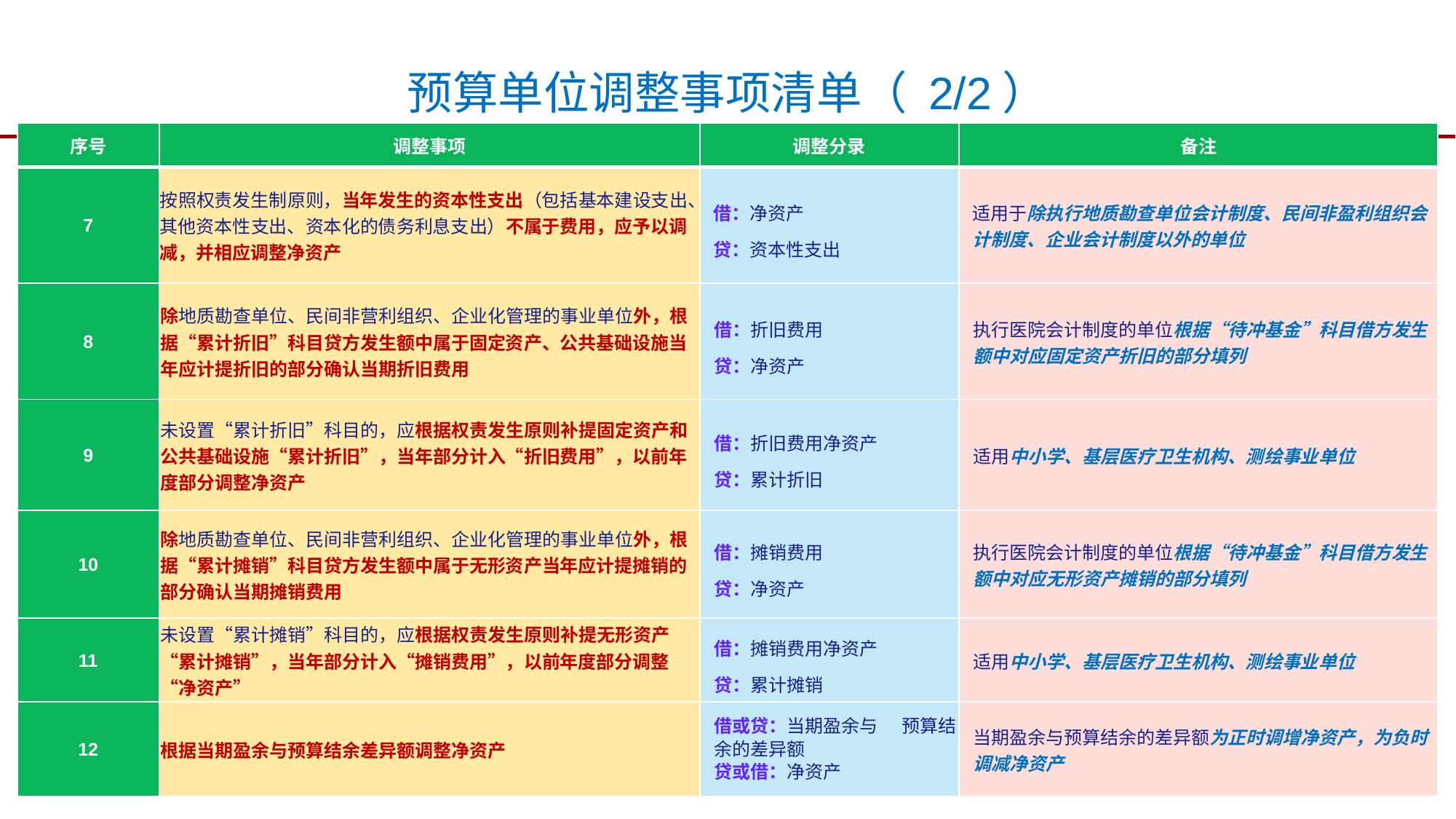

预算单位调整事项清单（ 2/2）
| 序号 | 调整事项 | 调整分录 | 备注 |
| --- | --- | --- | --- |
| 7 | 按照权责发生制原则，当年发生的资本性支出（包括基本建设支出、其他资本性支出、资本化的债务利息支出）不属于费用，应予以调减，并相应调整净资产 | 借：净资产 贷：资本性支出 | 适用于除执行地质勘查单位会计制度、民间非盈利组织会计制度、企业会计制度以外的单位 |
| 8 | 除地质勘查单位、民间非营利组织、企业化管理的事业单位外，根据“累计折旧”科目贷方发生额中属于固定资产、公共基础设施当年应计提折旧的部分确认当期折旧费用 | 借：折旧费用 贷：净资产 | 执行医院会计制度的单位根据“待冲基金”科目借方发生额中对应固定资产折旧的部分填列 |
| 9 | 未设置“累计折旧”科目的，应根据权责发生原则补提固定资产和公共基础设施“累计折旧”，当年部分计入“折旧费用”，以前年度部分调整净资产 | 借：折旧费用净资产 贷：累计折旧 | 适用中小学、基层医疗卫生机构、测绘事业单位 |
| 10 | 除地质勘查单位、民间非营利组织、企业化管理的事业单位外，根据“累计摊销”科目贷方发生额中属于无形资产当年应计提摊销的部分确认当期摊销费用 | 借：摊销费用 贷：净资产 | 执行医院会计制度的单位根据“待冲基金”科目借方发生额中对应无形资产摊销的部分填列 |
| 11 | 未设置“累计摊销”科目的，应根据权责发生原则补提无形资产“累计摊销”，当年部分计入“摊销费用”，以前年度部分调整“净资产” | 借：摊销费用净资产 贷：累计摊销 | 适用中小学、基层医疗卫生机构、测绘事业单位 |
| 12 | 根据当期盈余与预算结余差异额调整净资产 | 借或贷：当期盈余与 预算结余的差异额 贷或借：净资产 | 当期盈余与预算结余的差异额为正时调增净资产，为负时调减净资产 |